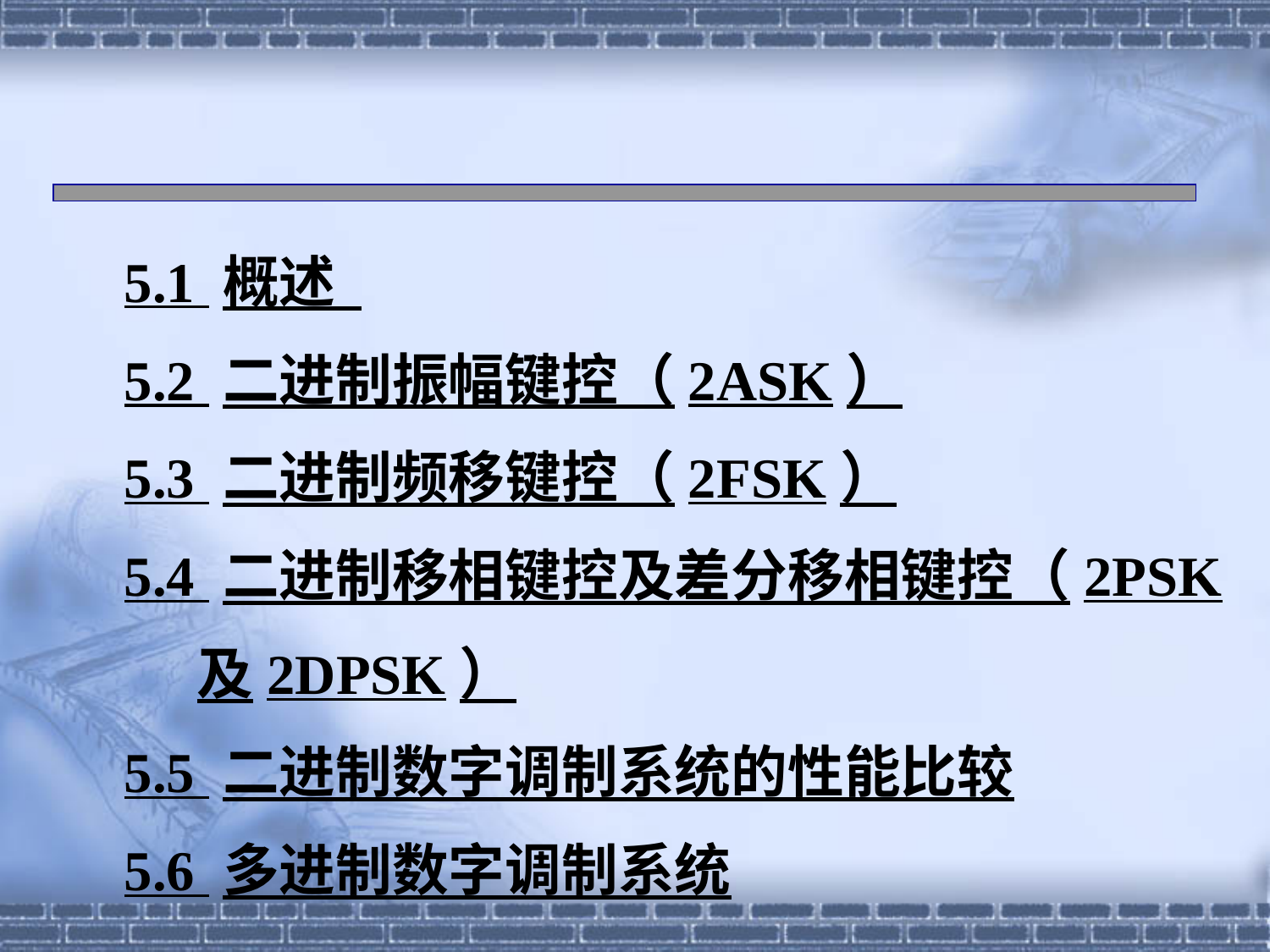

5.1 概述
    5.2 二进制振幅键控（2ASK）
    5.3 二进制频移键控（2FSK）
    5.4 二进制移相键控及差分移相键控（2PSK
         及2DPSK）
    5.5 二进制数字调制系统的性能比较
    5.6 多进制数字调制系统